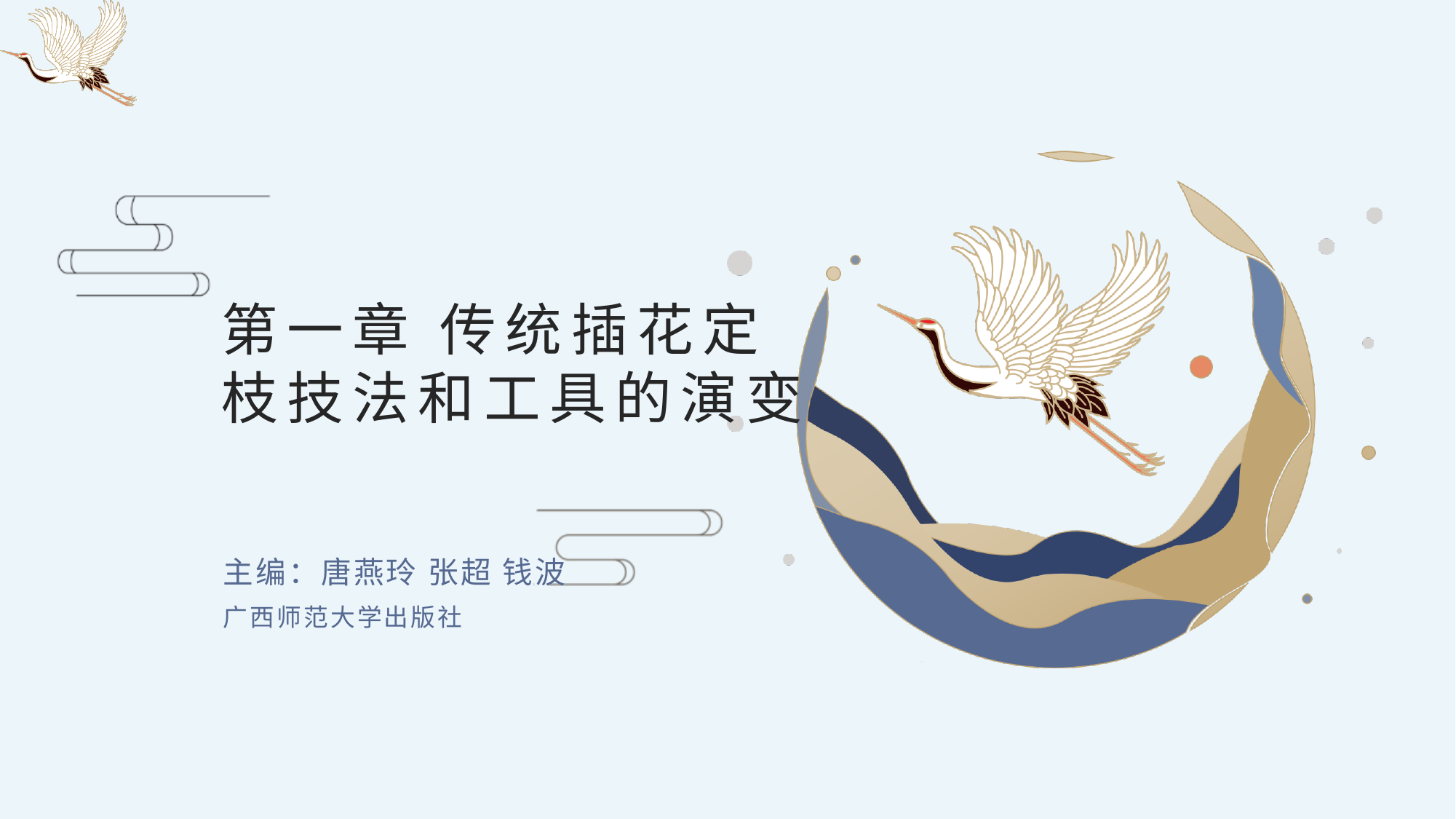

# 第一章 传统插花定枝技法和工具的演变
主编：唐燕玲 张超 钱波
广西师范大学出版社